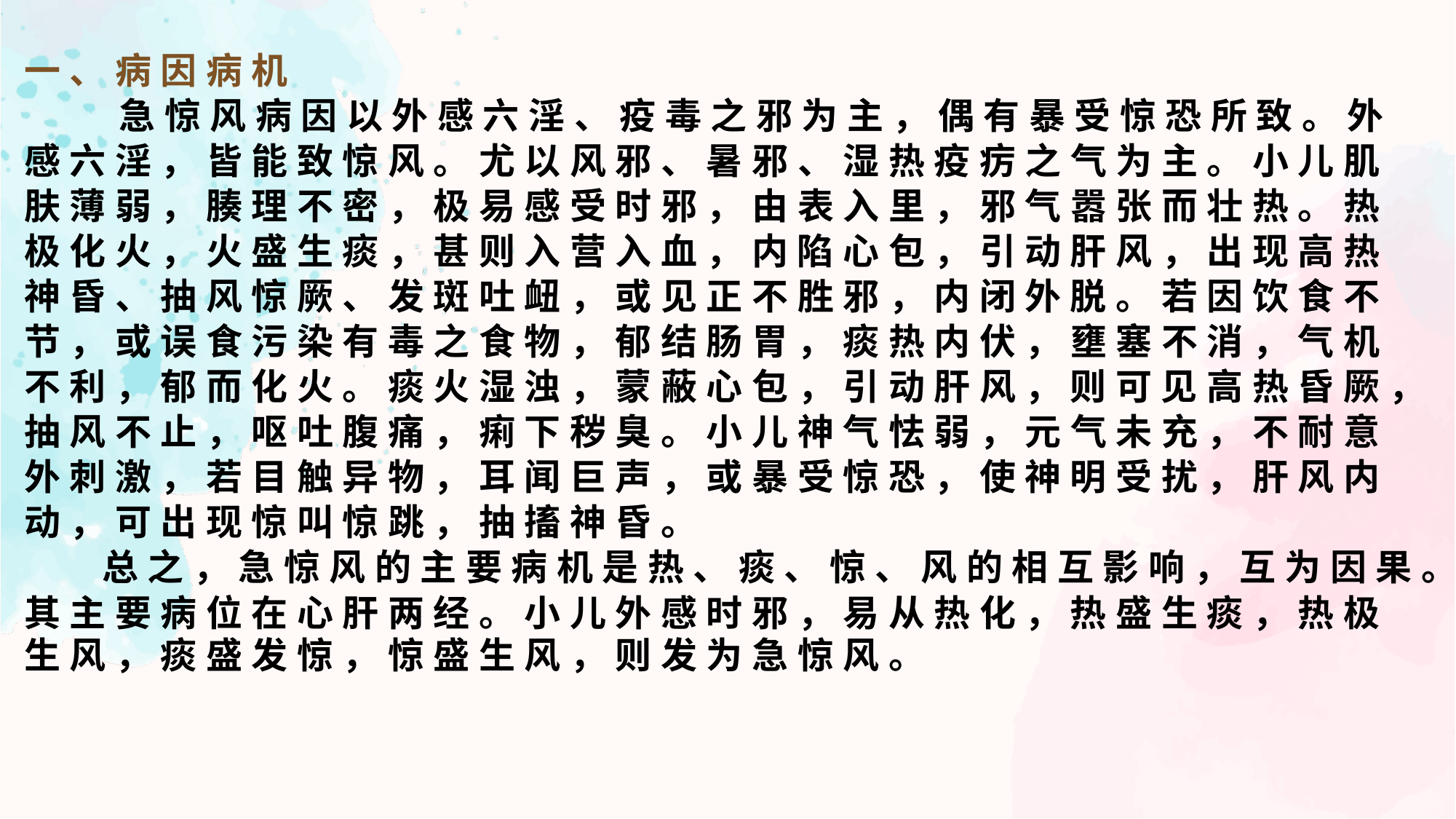

一、病因病机
     急惊风病因以外感六淫、疫毒之邪为主，偶有暴受惊恐所致。外感六淫，皆能致惊风。尤以风邪、暑邪、湿热疫疠之气为主。小儿肌肤薄弱，腠理不密，极易感受时邪，由表入里，邪气嚣张而壮热。热极化火，火盛生痰，甚则入营入血，内陷心包，引动肝风，出现高热神昏、抽风惊厥、发斑吐衄，或见正不胜邪，内闭外脱。若因饮食不节，或误食污染有毒之食物，郁结肠胃，痰热内伏，壅塞不消，气机不利，郁而化火。痰火湿浊，蒙蔽心包，引动肝风，则可见高热昏厥，抽风不止，呕吐腹痛，痢下秽臭。小儿神气怯弱，元气未充，不耐意外刺激，若目触异物，耳闻巨声，或暴受惊恐，使神明受扰，肝风内动，可出现惊叫惊跳，抽搐神昏。
    总之，急惊风的主要病机是热、痰、惊、风的相互影响，互为因果。其主要病位在心肝两经。小儿外感时邪，易从热化，热盛生痰，热极生风，痰盛发惊，惊盛生风，则发为急惊风。